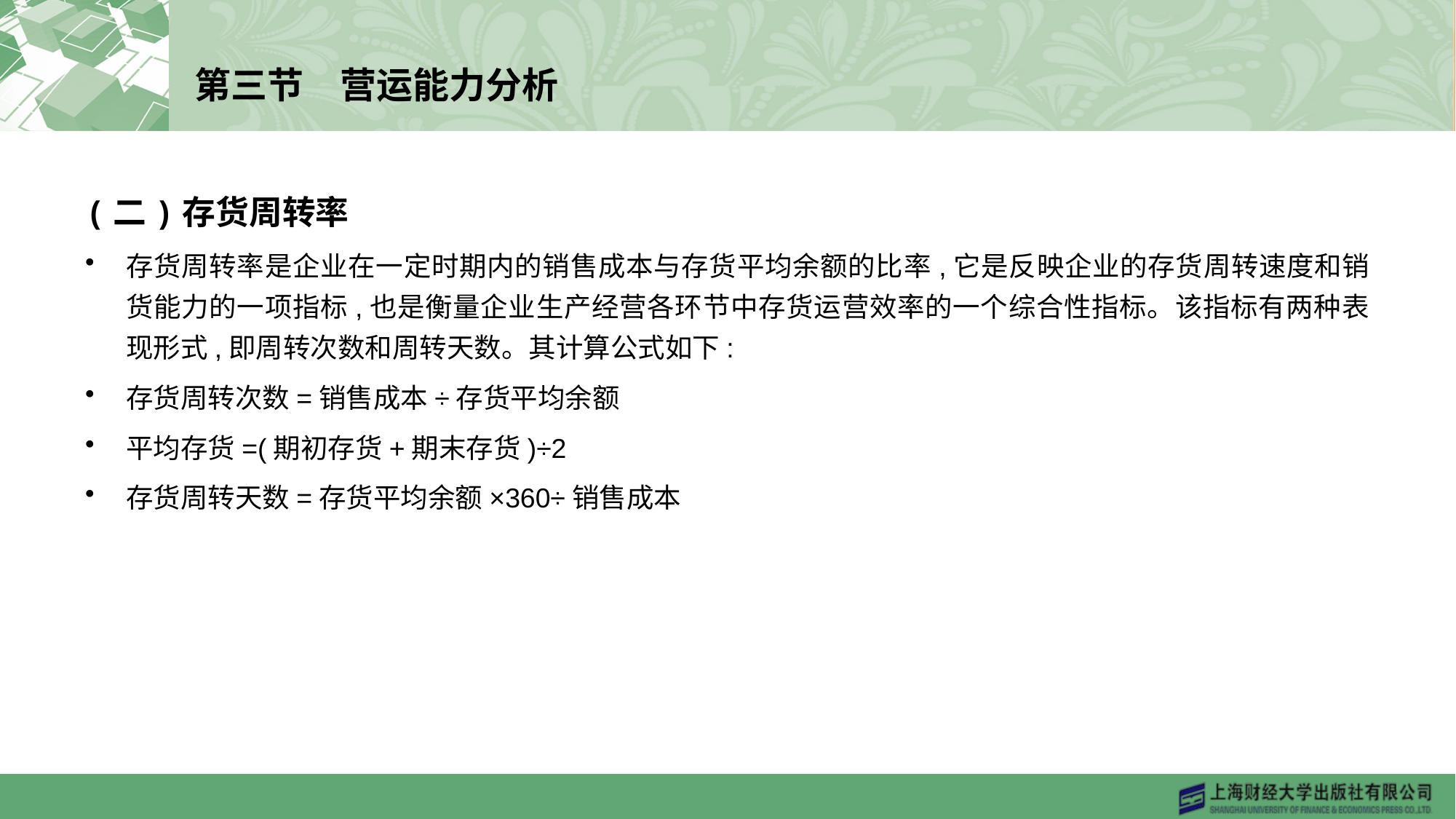

# 第三节　营运能力分析
(二)存货周转率
存货周转率是企业在一定时期内的销售成本与存货平均余额的比率,它是反映企业的存货周转速度和销货能力的一项指标,也是衡量企业生产经营各环节中存货运营效率的一个综合性指标。该指标有两种表现形式,即周转次数和周转天数。其计算公式如下:
存货周转次数=销售成本÷存货平均余额
平均存货=(期初存货+期末存货)÷2
存货周转天数=存货平均余额×360÷销售成本